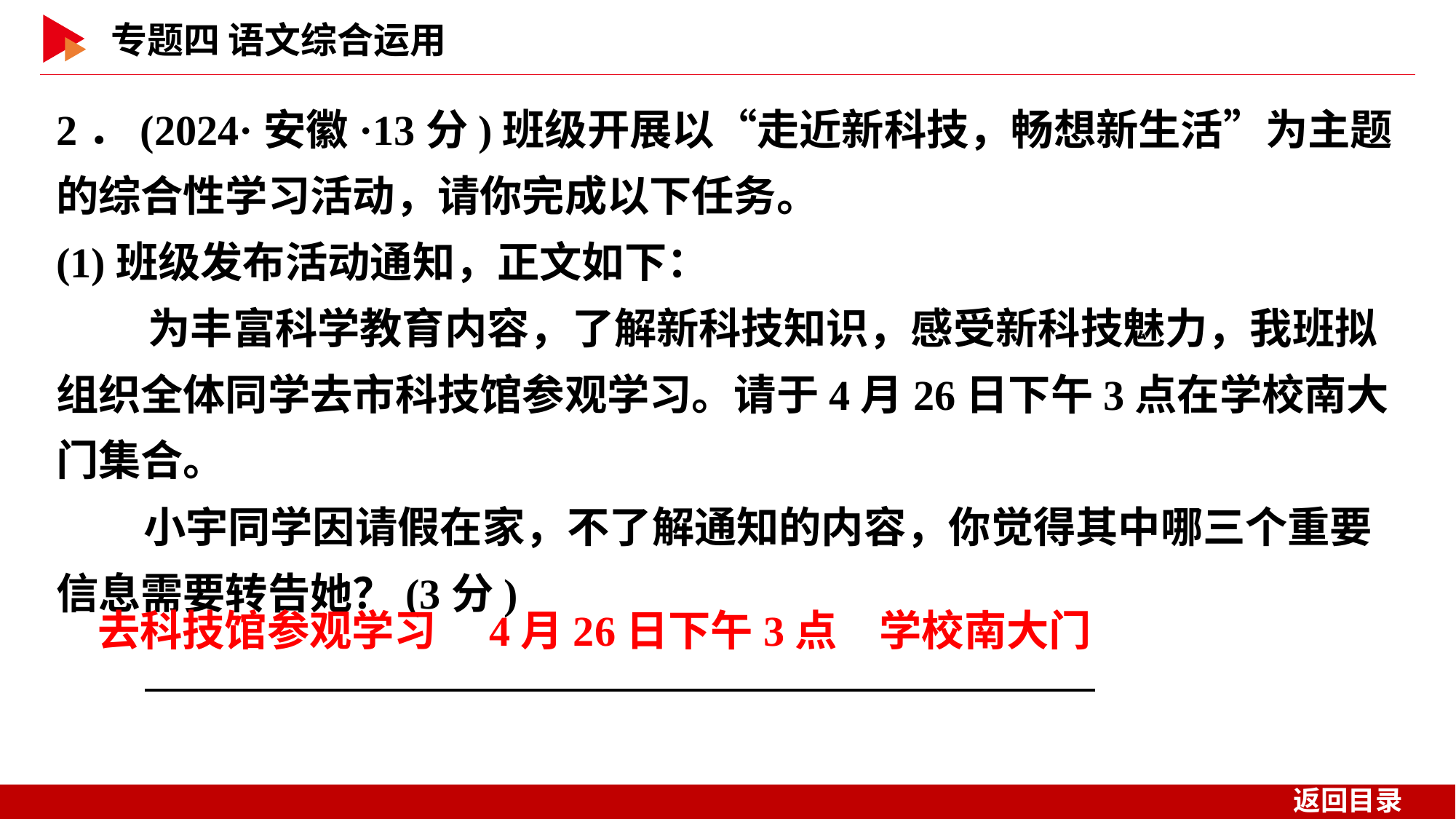

2．(2024·安徽·13分)班级开展以“走近新科技，畅想新生活”为主题的综合性学习活动，请你完成以下任务。
(1)班级发布活动通知，正文如下：
     为丰富科学教育内容，了解新科技知识，感受新科技魅力，我班拟组织全体同学去市科技馆参观学习。请于4月26日下午3点在学校南大门集合。
        小宇同学因请假在家，不了解通知的内容，你觉得其中哪三个重要信息需要转告她？(3分)
　                                　                            　                    　 _
去科技馆参观学习　4月26日下午3点　学校南大门